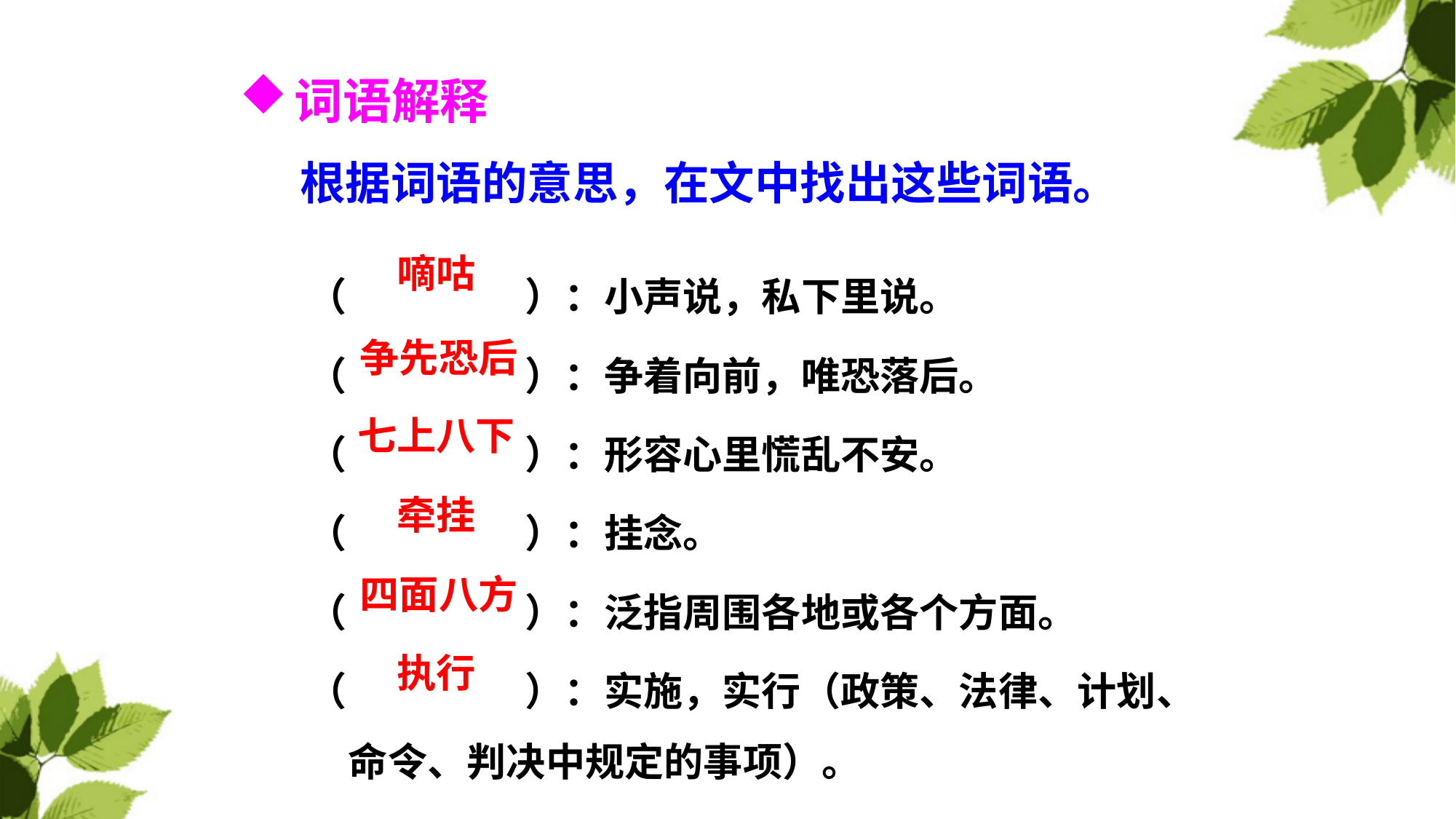

词语解释
根据词语的意思，在文中找出这些词语。
PPT模板：www.1ppt.com/moban/                  PPT素材：www.1ppt.com/sucai/
PPT背景：www.1ppt.com/beijing/                   PPT图表：www.1ppt.com/tubiao/
PPT下载：www.1ppt.com/xiazai/                     PPT教程： www.1ppt.com/powerpoint/
资料下载：www.1ppt.com/ziliao/                   范文下载：www.1ppt.com/fanwen/
试卷下载：www.1ppt.com/shiti/                     教案下载：www.1ppt.com/jiaoan/
PPT论坛：www.1ppt.cn                                     PPT课件：www.1ppt.com/kejian/
语文课件：www.1ppt.com/kejian/yuwen/    数学课件：www.1ppt.com/kejian/shuxue/
英语课件：www.1ppt.com/kejian/yingyu/    美术课件：www.1ppt.com/kejian/meishu/
科学课件：www.1ppt.com/kejian/kexue/     物理课件：www.1ppt.com/kejian/wuli/
化学课件：www.1ppt.com/kejian/huaxue/  生物课件：www.1ppt.com/kejian/shengwu/
地理课件：www.1ppt.com/kejian/dili/          历史课件：www.1ppt.com/kejian/lishi/
（                    ）：小声说，私下里说。
（                    ）：争着向前，唯恐落后。
（                    ）：形容心里慌乱不安。
（                    ）：挂念。
（                    ）：泛指周围各地或各个方面。
（                    ）：实施，实行（政策、法律、计划、命令、判决中规定的事项）。
嘀咕
争先恐后
七上八下
牵挂
四面八方
执行